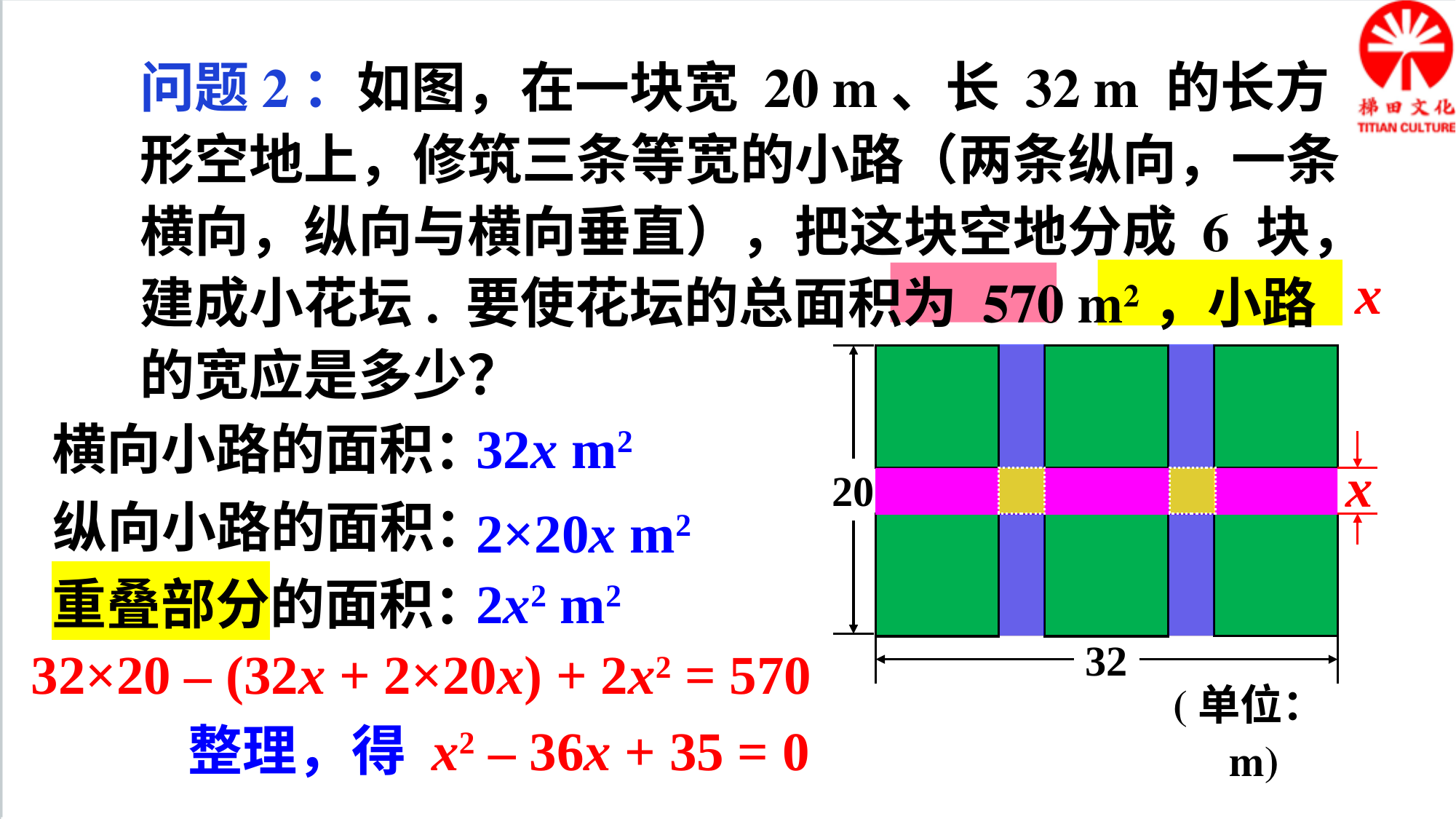

问题2：如图，在一块宽 20 m、长 32 m 的长方形空地上，修筑三条等宽的小路（两条纵向，一条横向，纵向与横向垂直），把这块空地分成 6 块，建成小花坛. 要使花坛的总面积为 570 m2，小路的宽应是多少？
x

20

32
(单位：m)
32x m2
横向小路的面积：
x

纵向小路的面积：
2×20x m2
2x2 m2
重叠部分的面积：
32×20 – (32x + 2×20x) + 2x2 = 570
整理，得 x2 – 36x + 35 = 0